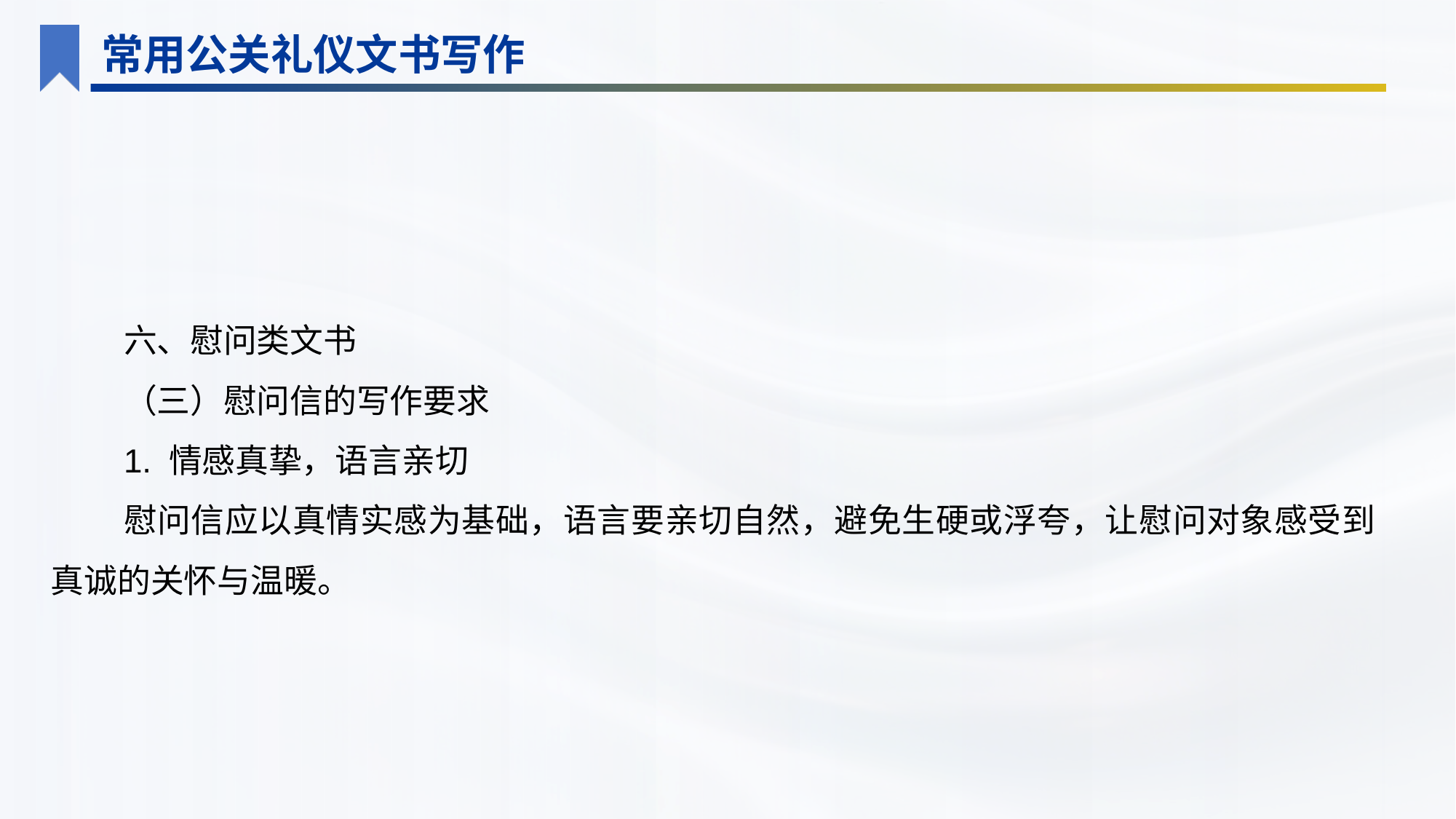

常用公关礼仪文书写作
六、慰问类文书
（三）慰问信的写作要求
1. 情感真挚，语言亲切
慰问信应以真情实感为基础，语言要亲切自然，避免生硬或浮夸，让慰问对象感受到真诚的关怀与温暖。